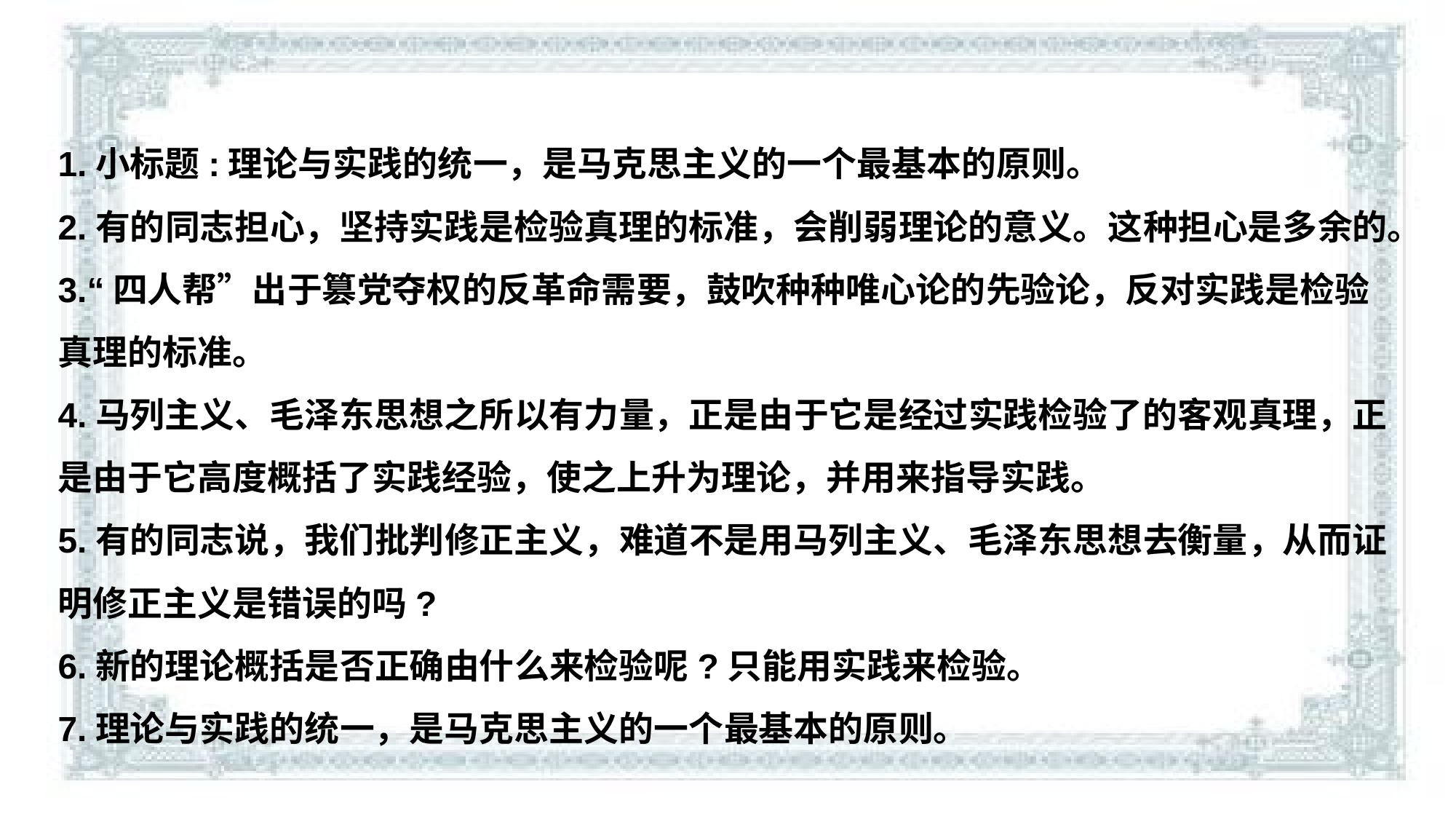

1.小标题:理论与实践的统一，是马克思主义的一个最基本的原则。
2.有的同志担心，坚持实践是检验真理的标准，会削弱理论的意义。这种担心是多余的。
3.“四人帮”出于篡党夺权的反革命需要，鼓吹种种唯心论的先验论，反对实践是检验真理的标准。
4.马列主义、毛泽东思想之所以有力量，正是由于它是经过实践检验了的客观真理，正是由于它高度概括了实践经验，使之上升为理论，并用来指导实践。
5.有的同志说，我们批判修正主义，难道不是用马列主义、毛泽东思想去衡量，从而证明修正主义是错误的吗?
6.新的理论概括是否正确由什么来检验呢?只能用实践来检验。
7.理论与实践的统一，是马克思主义的一个最基本的原则。